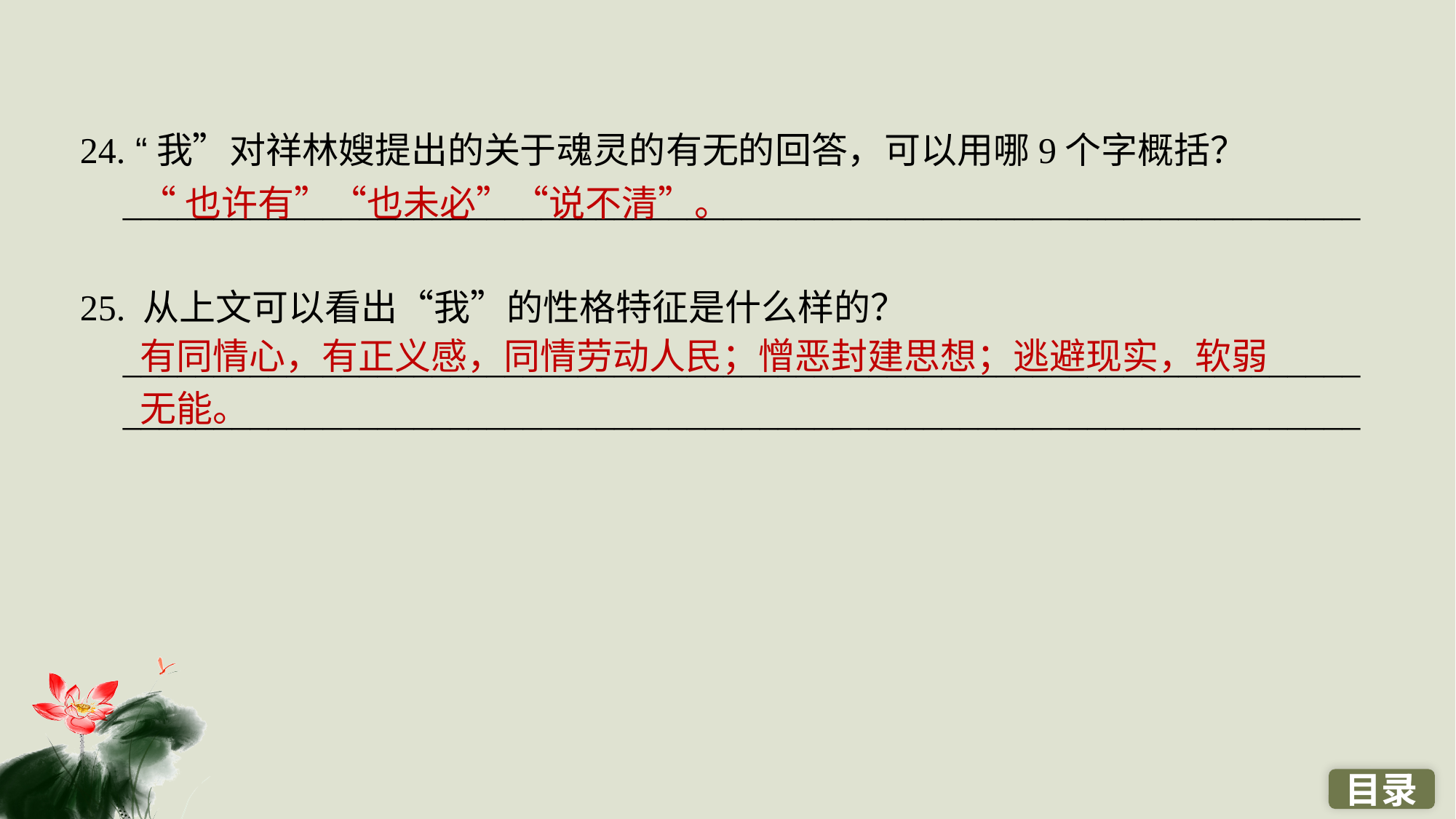

24. “我”对祥林嫂提出的关于魂灵的有无的回答，可以用哪9个字概括？____________________________________________________________________

25. 从上文可以看出“我”的性格特征是什么样的？________________________________________________________________________________________________________________________________________
“也许有”“也未必”“说不清”。
有同情心，有正义感，同情劳动人民；憎恶封建思想；逃避现实，软弱无能。